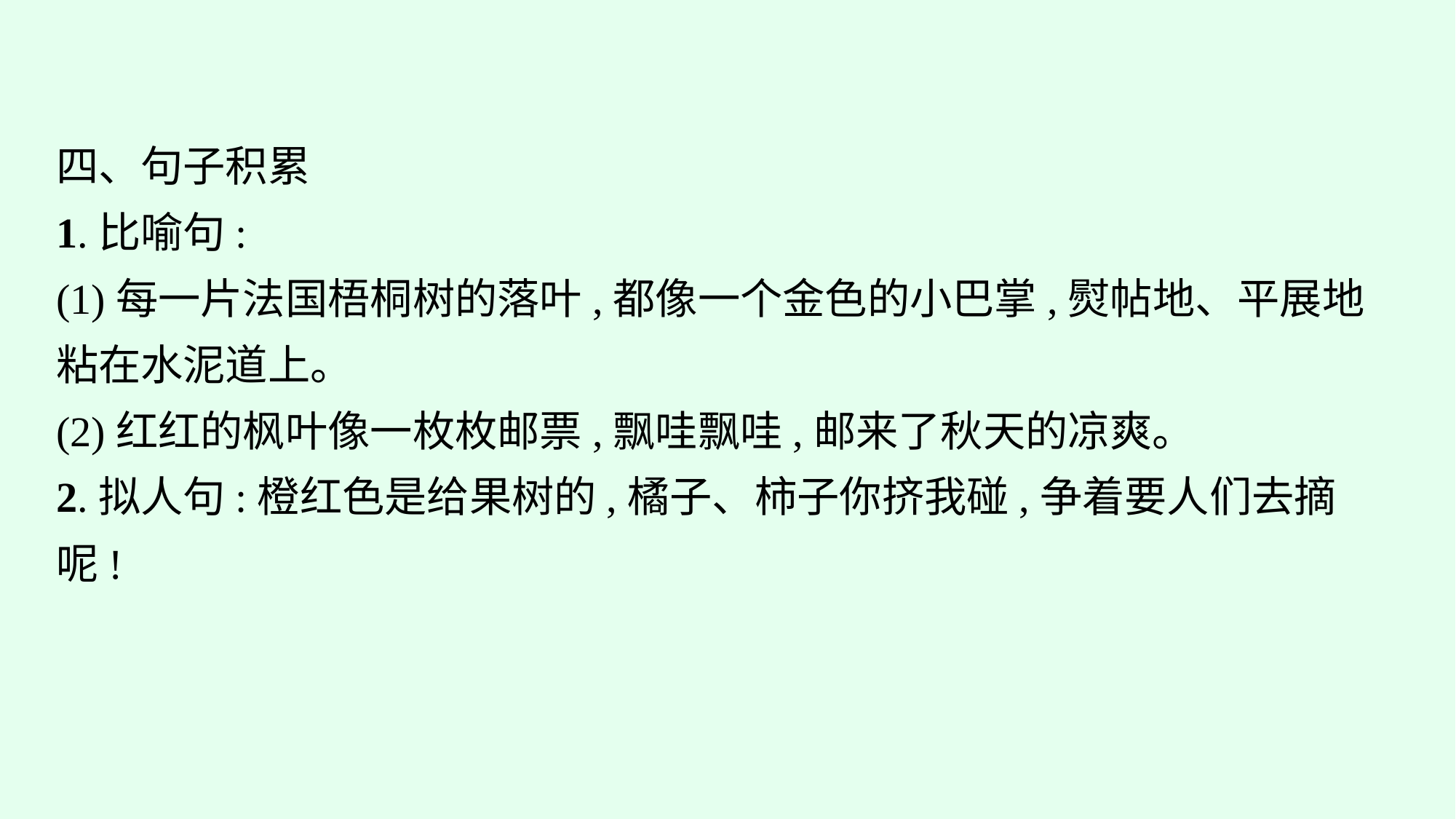

四、句子积累
1.比喻句:
(1)每一片法国梧桐树的落叶,都像一个金色的小巴掌,熨帖地、平展地粘在水泥道上。
(2)红红的枫叶像一枚枚邮票,飘哇飘哇,邮来了秋天的凉爽。
2.拟人句:橙红色是给果树的,橘子、柿子你挤我碰,争着要人们去摘呢!